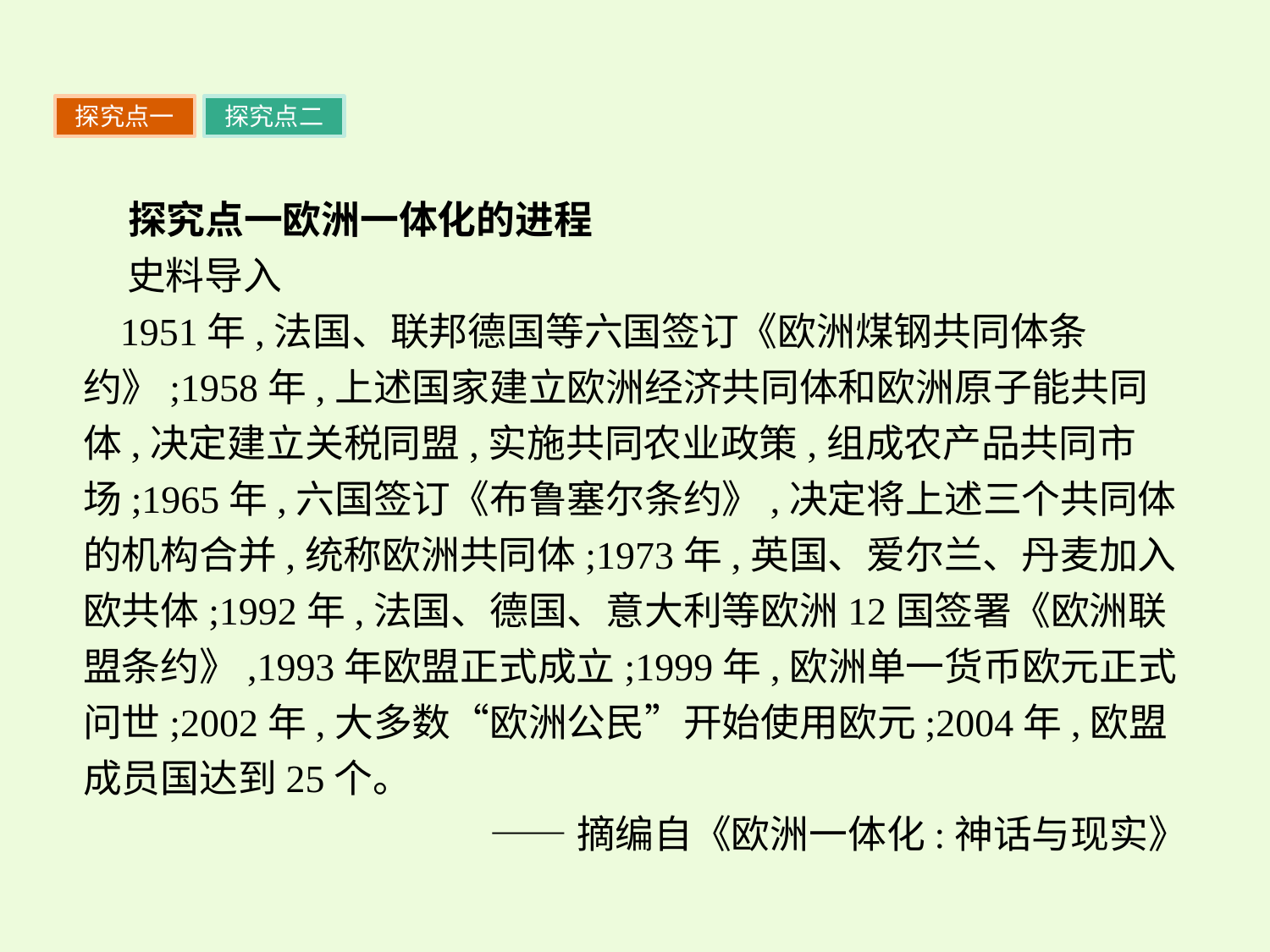

探究点一
探究点二
    探究点一欧洲一体化的进程
    史料导入
1951年,法国、联邦德国等六国签订《欧洲煤钢共同体条约》;1958年,上述国家建立欧洲经济共同体和欧洲原子能共同体,决定建立关税同盟,实施共同农业政策,组成农产品共同市场;1965年,六国签订《布鲁塞尔条约》,决定将上述三个共同体的机构合并,统称欧洲共同体;1973年,英国、爱尔兰、丹麦加入欧共体;1992年,法国、德国、意大利等欧洲12国签署《欧洲联盟条约》,1993年欧盟正式成立;1999年,欧洲单一货币欧元正式问世;2002年,大多数“欧洲公民”开始使用欧元;2004年,欧盟成员国达到25个。
——摘编自《欧洲一体化:神话与现实》